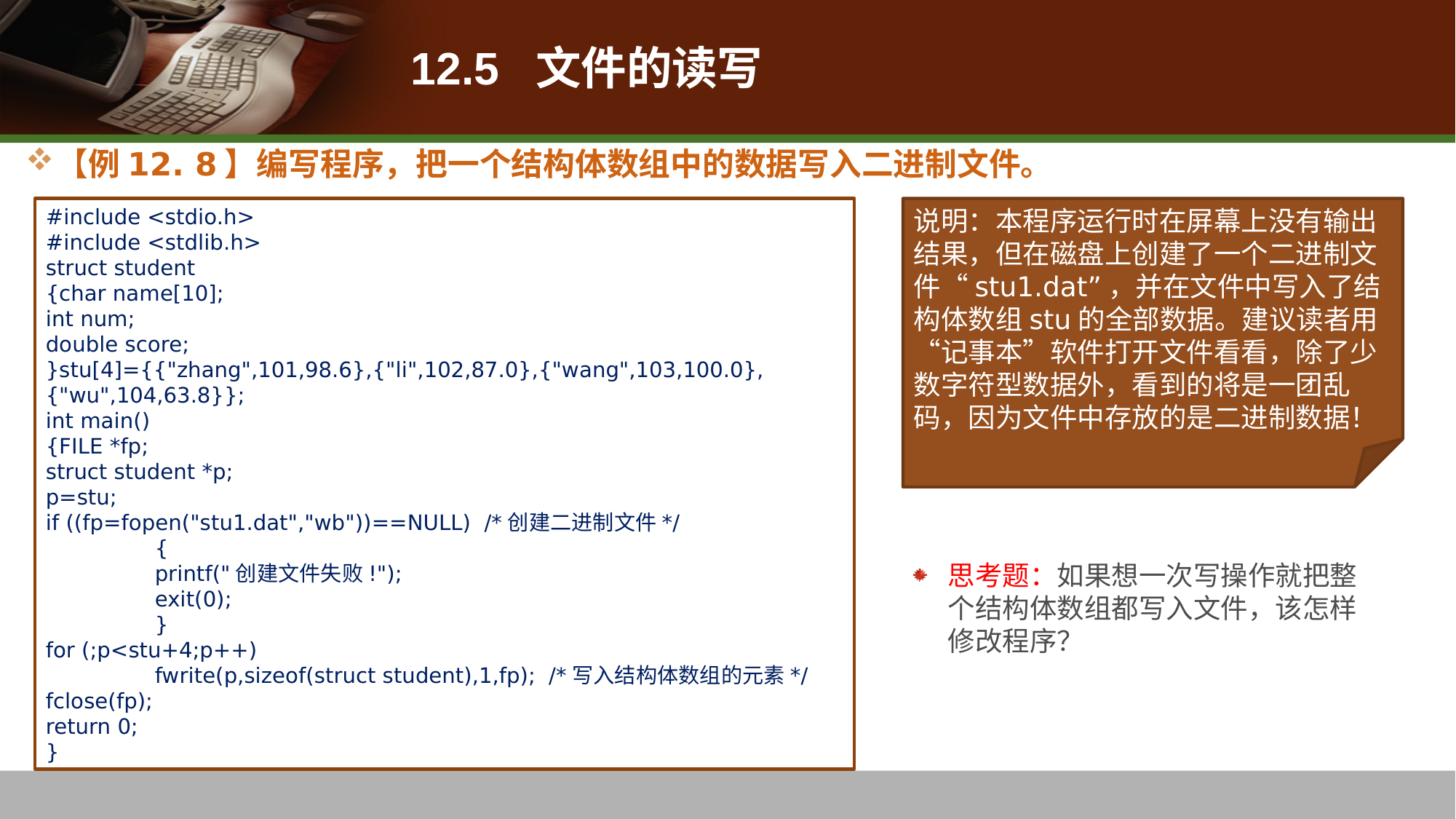

# 12.5  文件的读写
【例12. 8】编写程序，把一个结构体数组中的数据写入二进制文件。
#include <stdio.h>
#include <stdlib.h>
struct student
{char name[10];
int num;
double score;
}stu[4]={{"zhang",101,98.6},{"li",102,87.0},{"wang",103,100.0},{"wu",104,63.8}};
int main()
{FILE *fp;
struct student *p;
p=stu;
if ((fp=fopen("stu1.dat","wb"))==NULL)  /*创建二进制文件*/
	{
	printf("创建文件失败!");
	exit(0);
	}
for (;p<stu+4;p++)
	fwrite(p,sizeof(struct student),1,fp);  /*写入结构体数组的元素*/
fclose(fp);
return 0;
}
说明：本程序运行时在屏幕上没有输出结果，但在磁盘上创建了一个二进制文件“stu1.dat”，并在文件中写入了结构体数组stu的全部数据。建议读者用“记事本”软件打开文件看看，除了少数字符型数据外，看到的将是一团乱码，因为文件中存放的是二进制数据！
思考题：如果想一次写操作就把整个结构体数组都写入文件，该怎样修改程序？